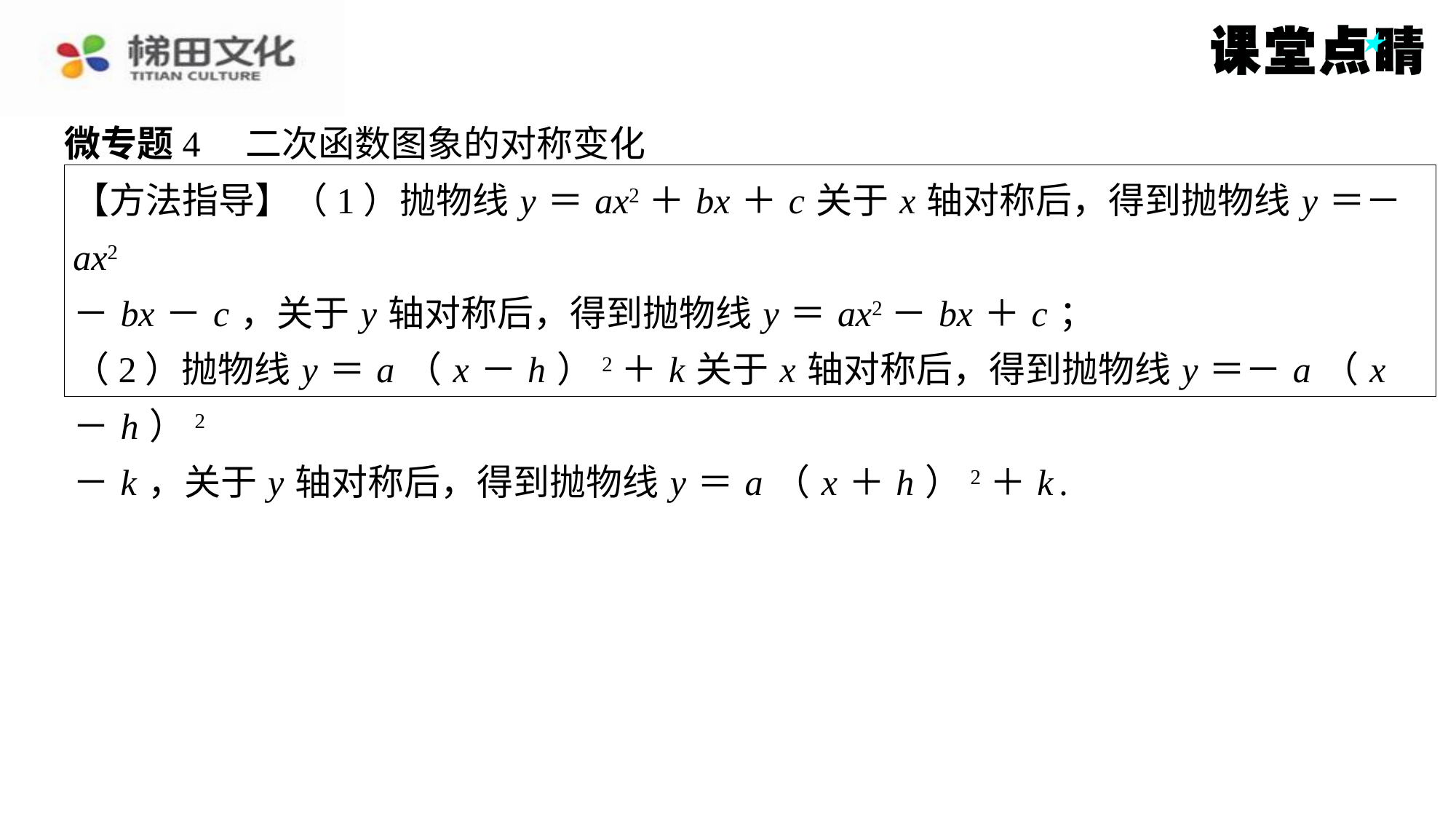

微专题4　二次函数图象的对称变化
【方法指导】（1）抛物线 y ＝ ax2＋ bx ＋ c 关于 x 轴对称后，得到抛物线 y ＝－ ax2
－ bx － c ，关于 y 轴对称后，得到抛物线 y ＝ ax2－ bx ＋ c ；
（2）抛物线 y ＝ a （ x － h ）2＋ k 关于 x 轴对称后，得到抛物线 y ＝－ a （ x － h ）2
－ k ，关于 y 轴对称后，得到抛物线 y ＝ a （ x ＋ h ）2＋ k .